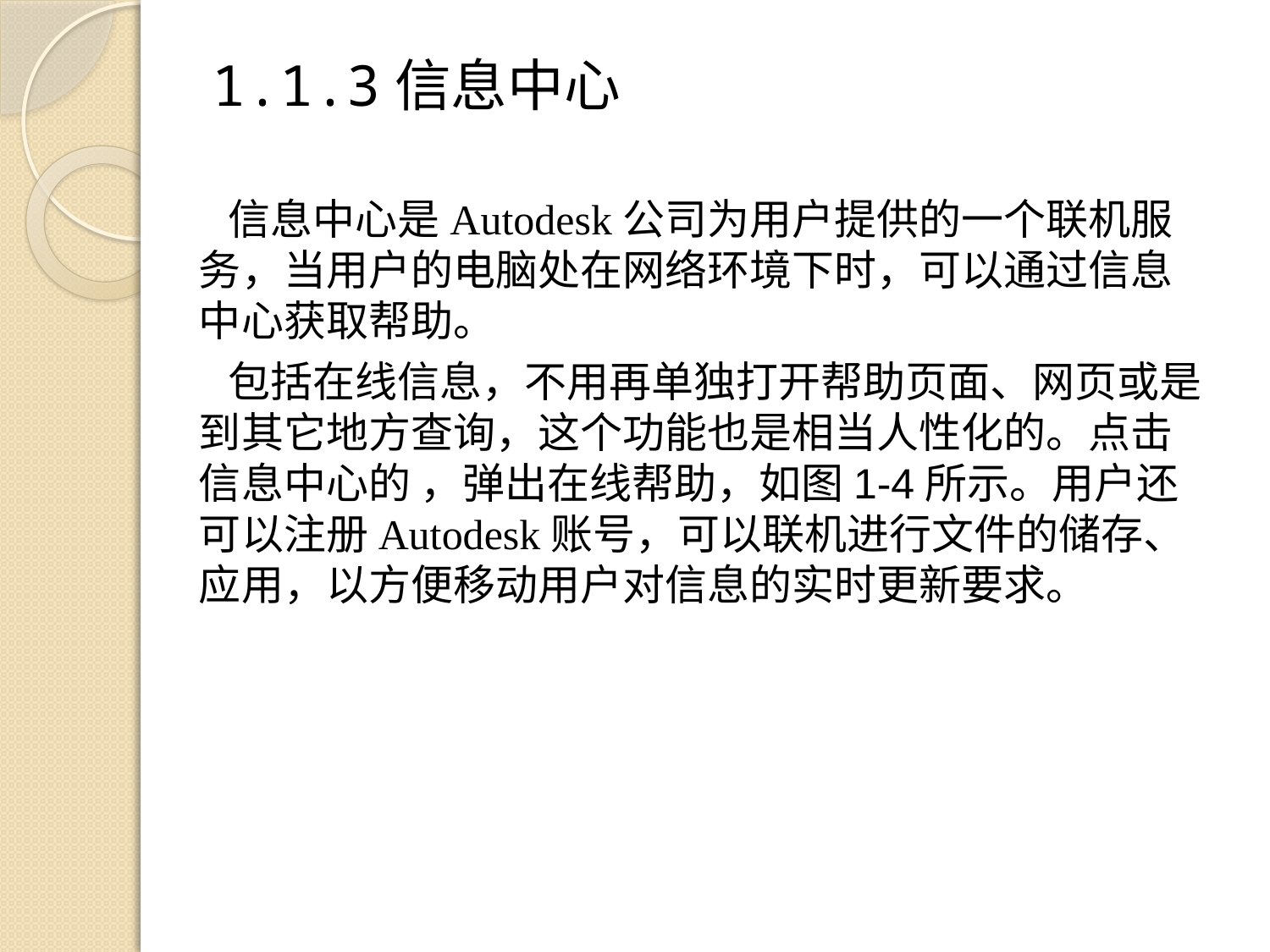

# 1.1.3信息中心
  信息中心是Autodesk公司为用户提供的一个联机服务，当用户的电脑处在网络环境下时，可以通过信息中心获取帮助。
  包括在线信息，不用再单独打开帮助页面、网页或是到其它地方查询，这个功能也是相当人性化的。点击信息中心的 ，弹出在线帮助，如图1-4所示。用户还可以注册Autodesk账号，可以联机进行文件的储存、应用，以方便移动用户对信息的实时更新要求。